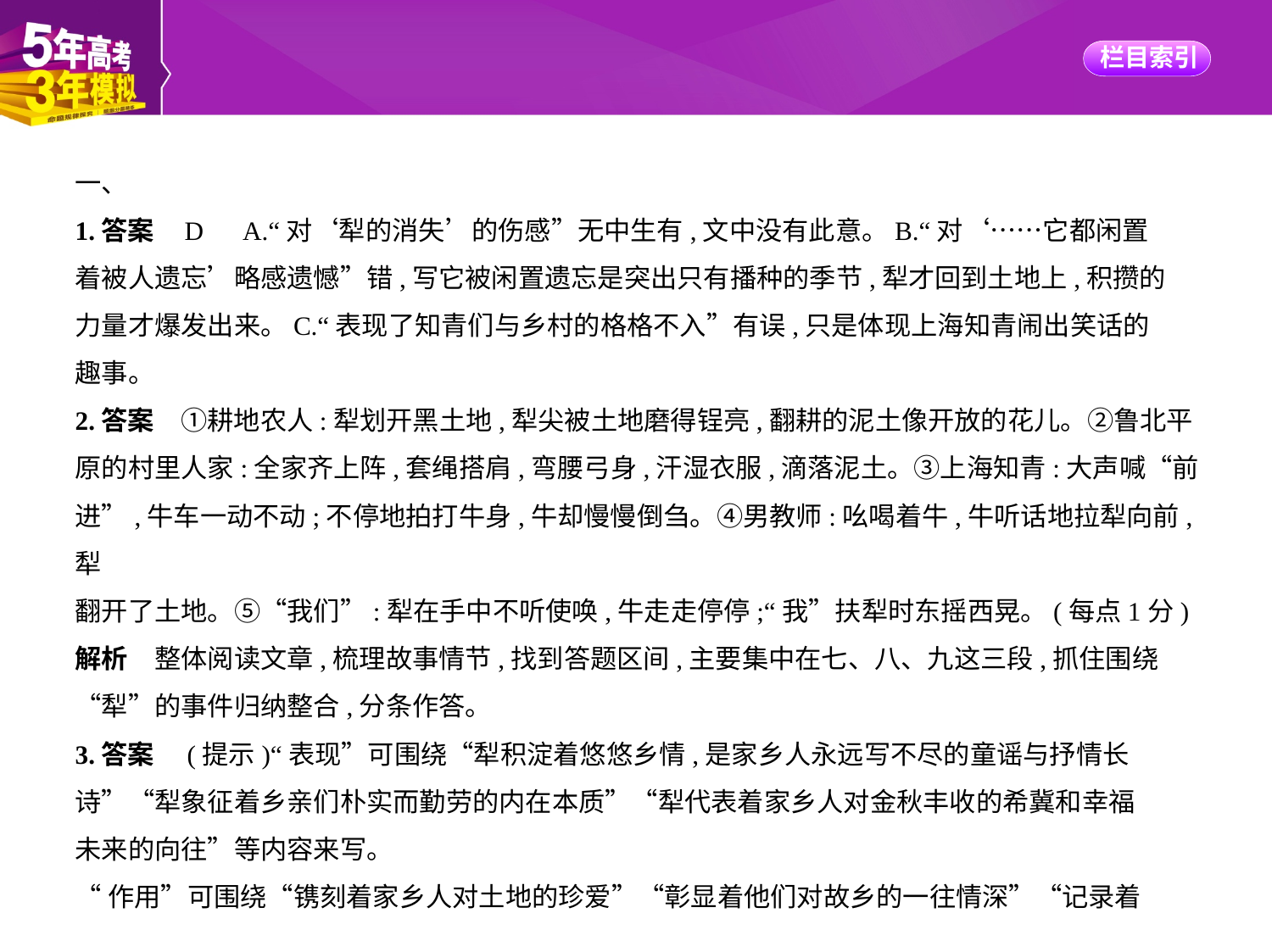

一、
1.答案    D　A.“对‘犁的消失’的伤感”无中生有,文中没有此意。B.“对‘……它都闲置
着被人遗忘’略感遗憾”错,写它被闲置遗忘是突出只有播种的季节,犁才回到土地上,积攒的
力量才爆发出来。C.“表现了知青们与乡村的格格不入”有误,只是体现上海知青闹出笑话的
趣事。
2.答案　①耕地农人:犁划开黑土地,犁尖被土地磨得锃亮,翻耕的泥土像开放的花儿。②鲁北平
原的村里人家:全家齐上阵,套绳搭肩,弯腰弓身,汗湿衣服,滴落泥土。③上海知青:大声喊“前
进”,牛车一动不动;不停地拍打牛身,牛却慢慢倒刍。④男教师:吆喝着牛,牛听话地拉犁向前,犁
翻开了土地。⑤“我们”:犁在手中不听使唤,牛走走停停;“我”扶犁时东摇西晃。(每点1分)
解析　整体阅读文章,梳理故事情节,找到答题区间,主要集中在七、八、九这三段,抓住围绕
“犁”的事件归纳整合,分条作答。
3.答案　(提示)“表现”可围绕“犁积淀着悠悠乡情,是家乡人永远写不尽的童谣与抒情长
诗”“犁象征着乡亲们朴实而勤劳的内在本质”“犁代表着家乡人对金秋丰收的希冀和幸福
未来的向往”等内容来写。
“作用”可围绕“镌刻着家乡人对土地的珍爱”“彰显着他们对故乡的一往情深”“记录着